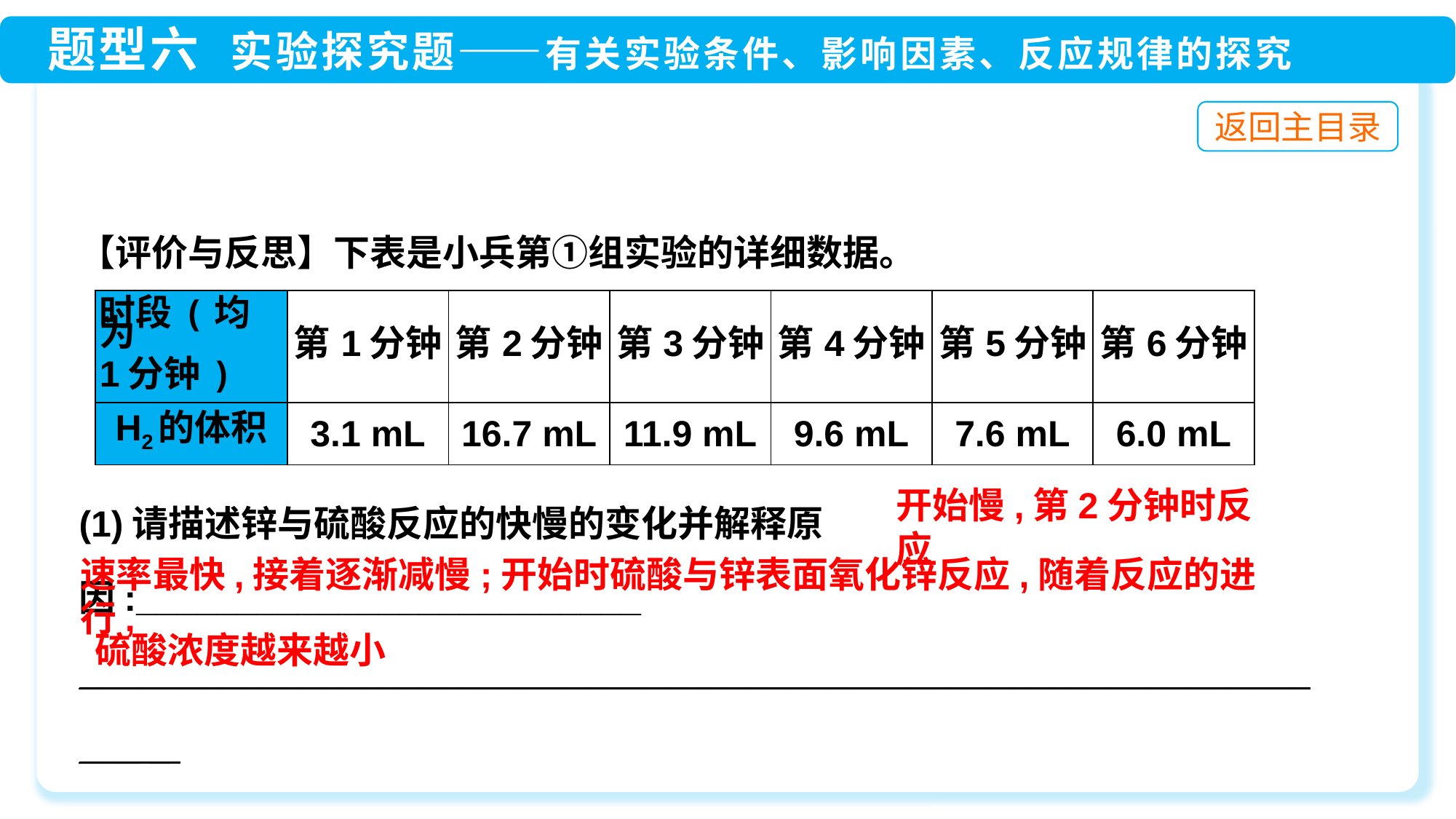

【评价与反思】下表是小兵第①组实验的详细数据。

(1)请描述锌与硫酸反应的快慢的变化并解释原因:_________________________
________________________________________________________________ _
　　　　　　　　　。
| 时段(均为 1分钟) | 第1分钟 | 第2分钟 | 第3分钟 | 第4分钟 | 第5分钟 | 第6分钟 |
| --- | --- | --- | --- | --- | --- | --- |
| H2的体积 | 3.1 mL | 16.7 mL | 11.9 mL | 9.6 mL | 7.6 mL | 6.0 mL |
开始慢,第2分钟时反应
速率最快,接着逐渐减慢;开始时硫酸与锌表面氧化锌反应,随着反应的进行,
硫酸浓度越来越小